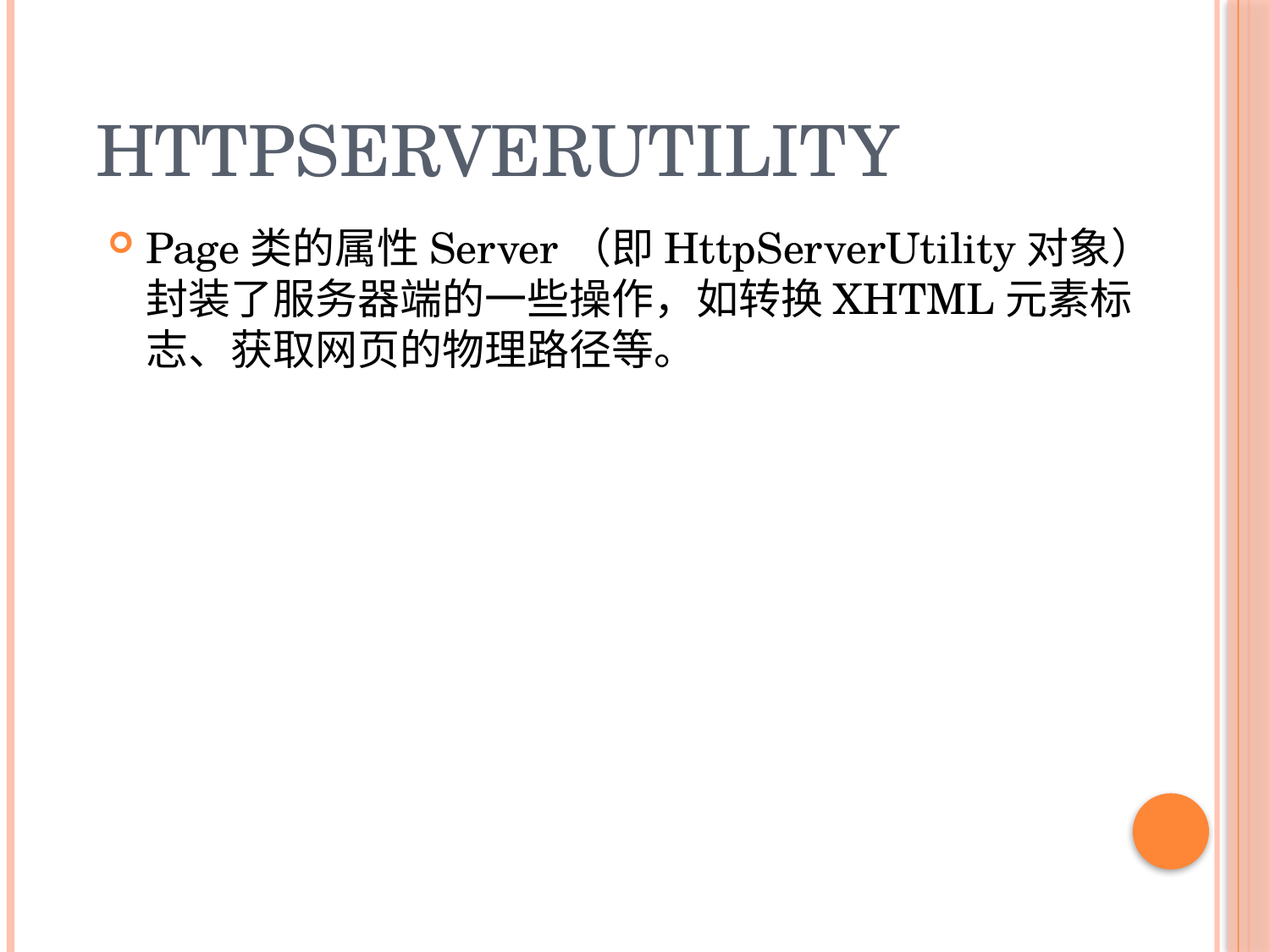

# HttpServerUtility
Page类的属性Server（即HttpServerUtility对象）封装了服务器端的一些操作，如转换XHTML元素标志、获取网页的物理路径等。
17